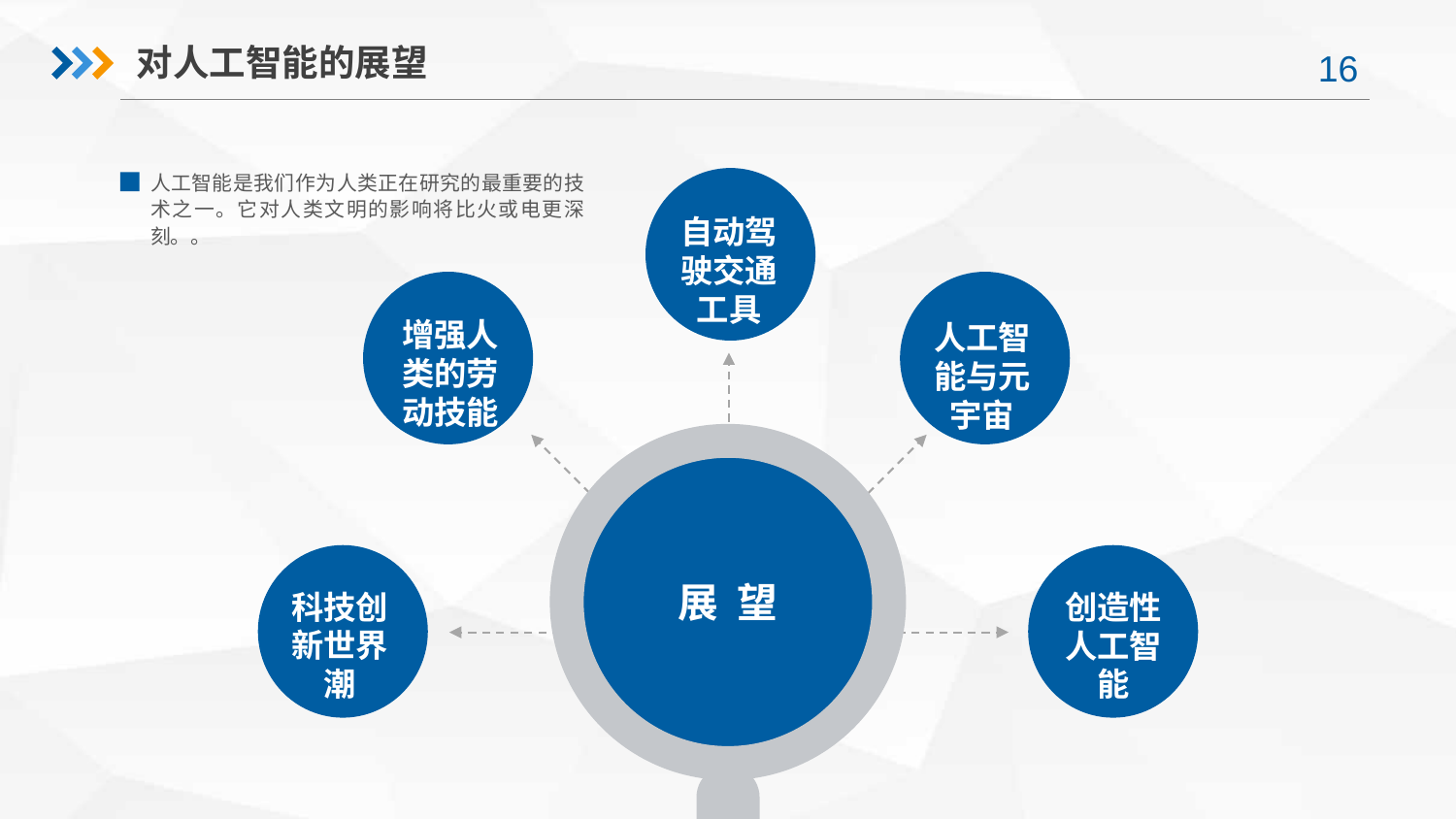

对人工智能的展望

人工智能是我们作为人类正在研究的最重要的技术之一。它对人类文明的影响将比火或电更深刻。。

自动驾驶交通工具

增强人类的劳动技能
人工智能与元宇宙

展  望
科技创新世界潮
创造性人工智能